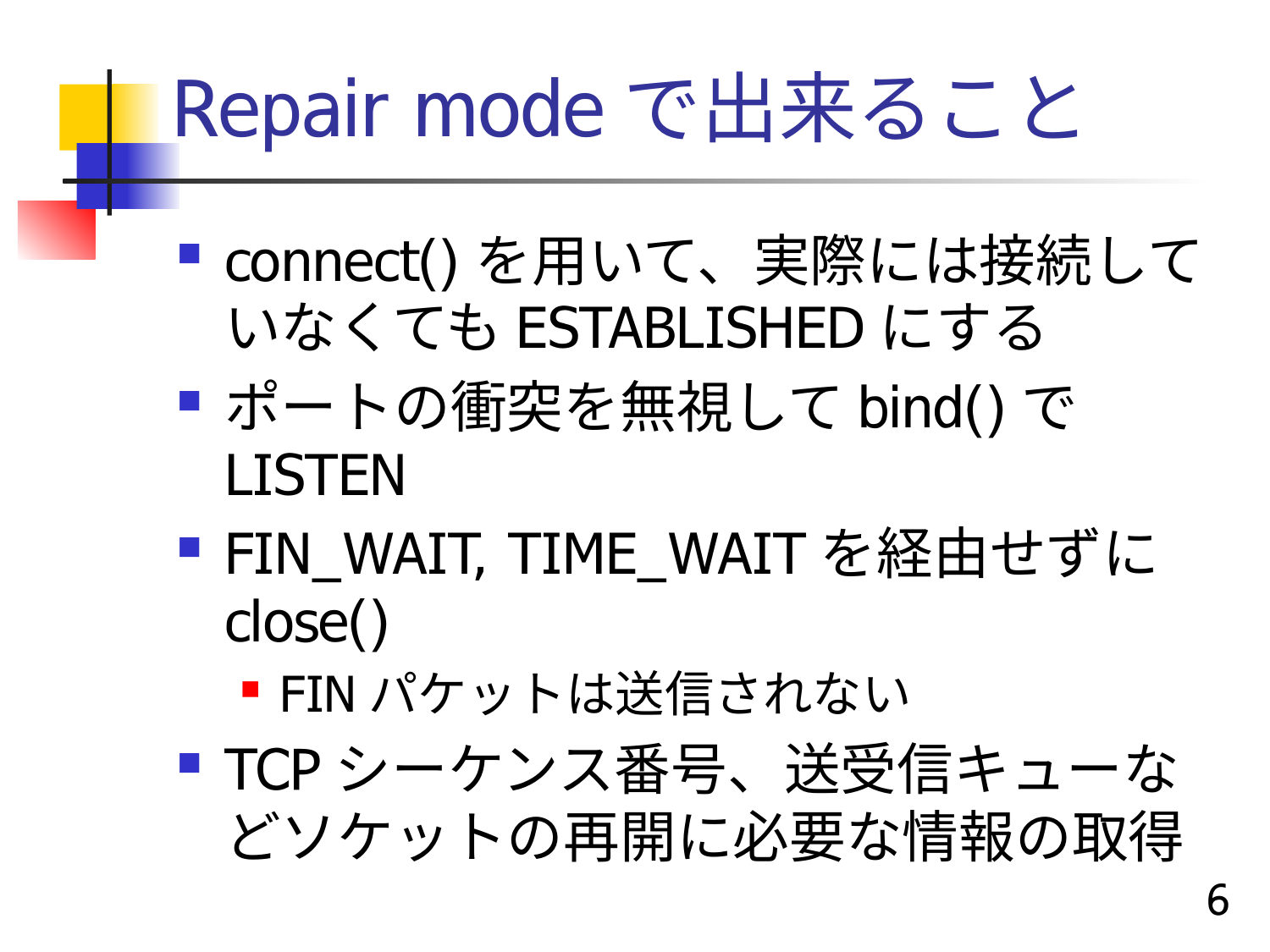

# Repair modeで出来ること
connect()を用いて、実際には接続していなくてもESTABLISHEDにする
ポートの衝突を無視してbind()でLISTEN
FIN_WAIT, TIME_WAITを経由せずにclose()
FINパケットは送信されない
TCPシーケンス番号、送受信キューなどソケットの再開に必要な情報の取得
6